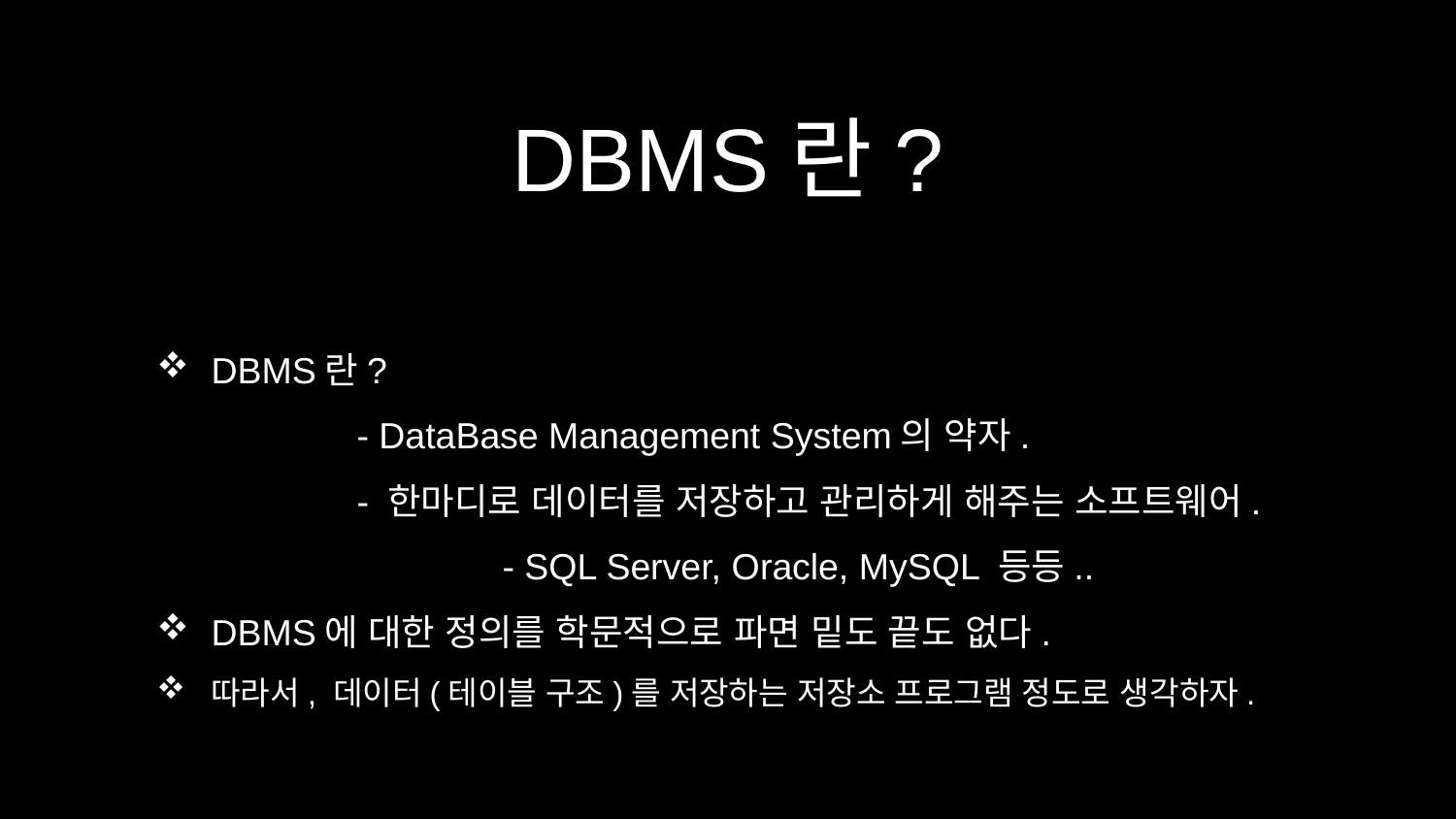

# DBMS란?
DBMS란?
	- DataBase Management System의 약자.
	- 한마디로 데이터를 저장하고 관리하게 해주는 소프트웨어.
		- SQL Server, Oracle, MySQL 등등..
DBMS에 대한 정의를 학문적으로 파면 밑도 끝도 없다.
따라서, 데이터(테이블 구조)를 저장하는 저장소 프로그램 정도로 생각하자.